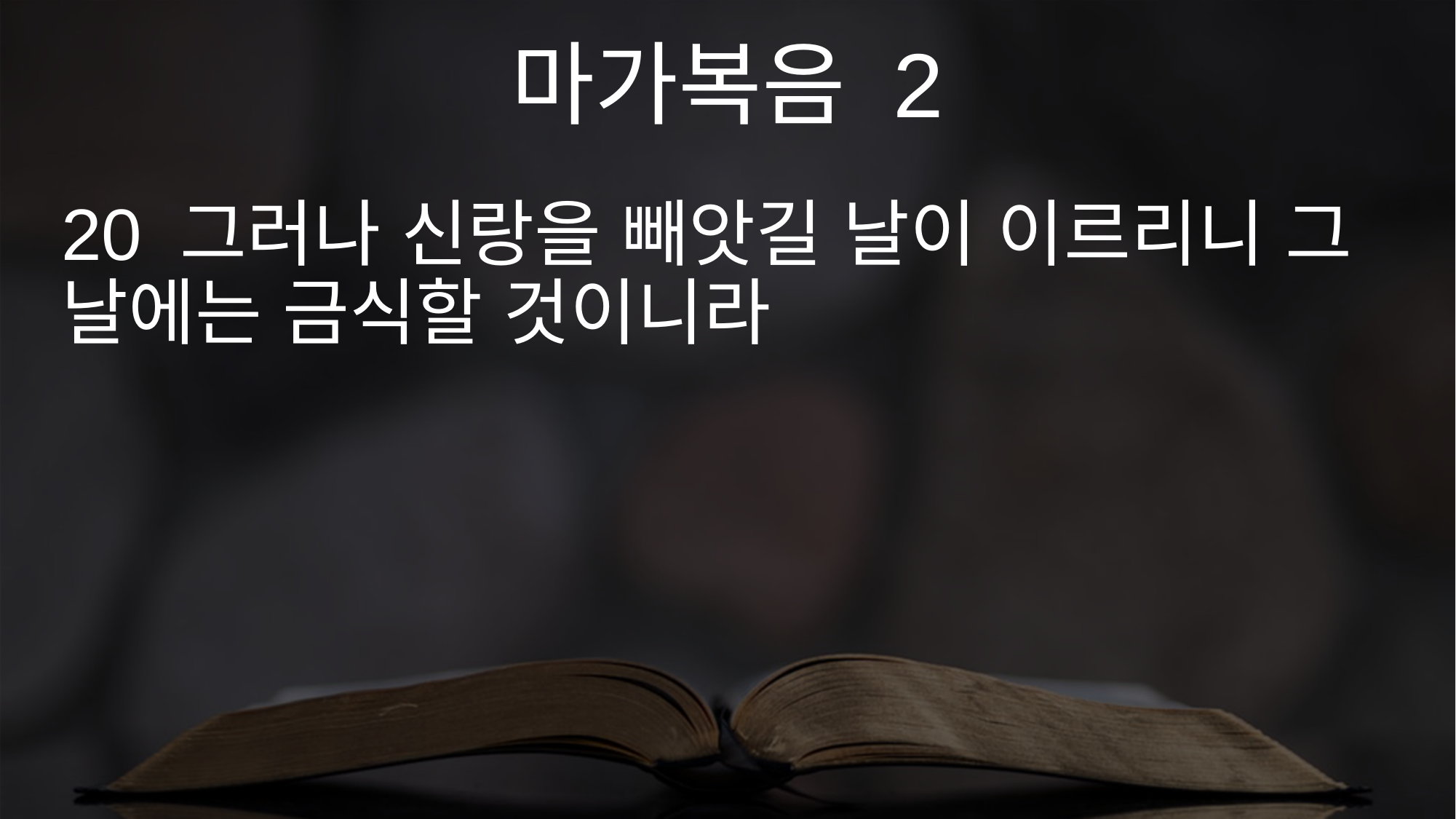

마가복음 2
20 그러나 신랑을 빼앗길 날이 이르리니 그 날에는 금식할 것이니라